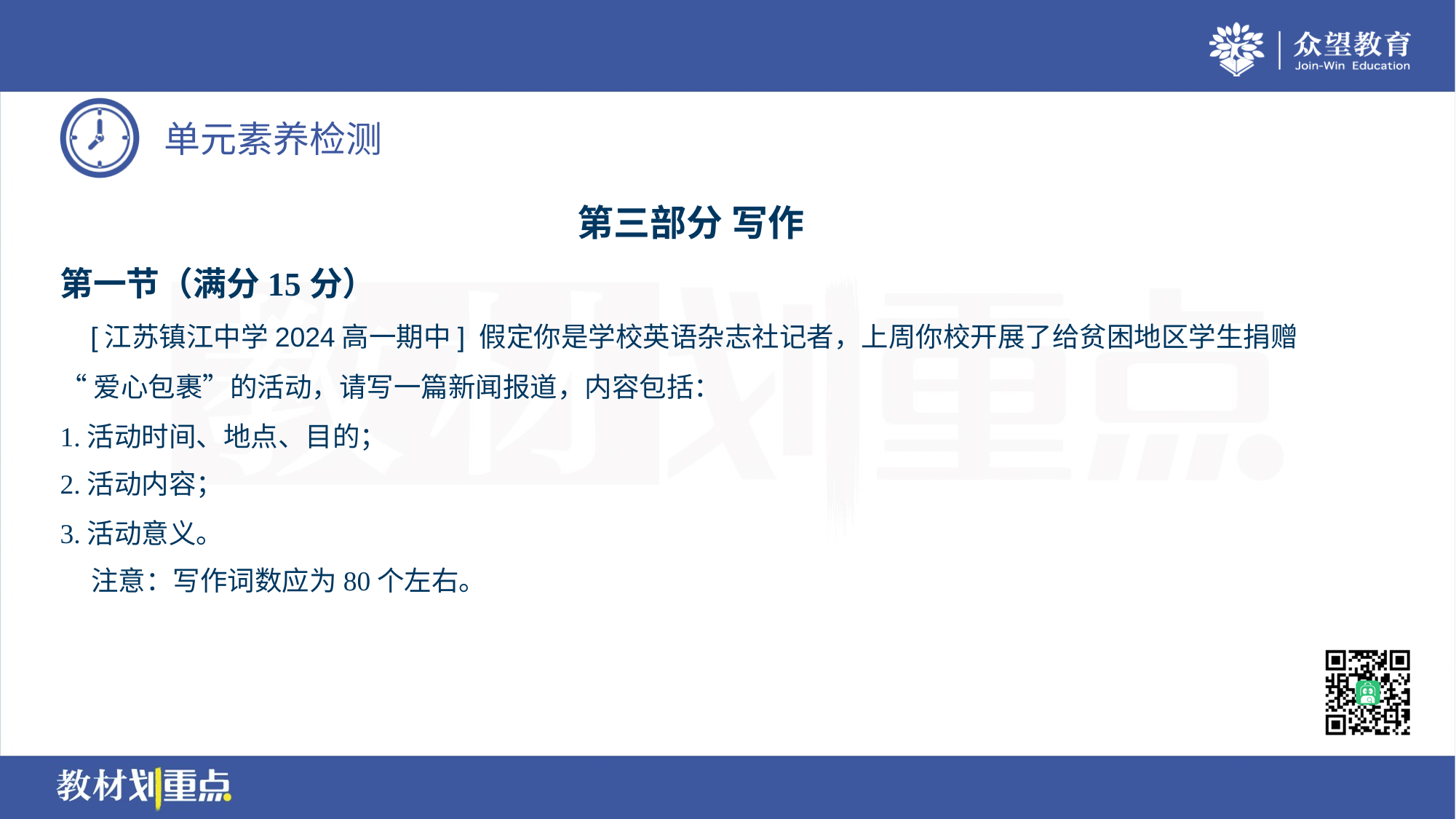

第三部分 写作
第一节（满分15分）
    [江苏镇江中学2024高一期中] 假定你是学校英语杂志社记者，上周你校开展了给贫困地区学生捐赠
“爱心包裹”的活动，请写一篇新闻报道，内容包括：
1.活动时间、地点、目的；
2.活动内容；
3.活动意义。
    注意：写作词数应为80个左右。